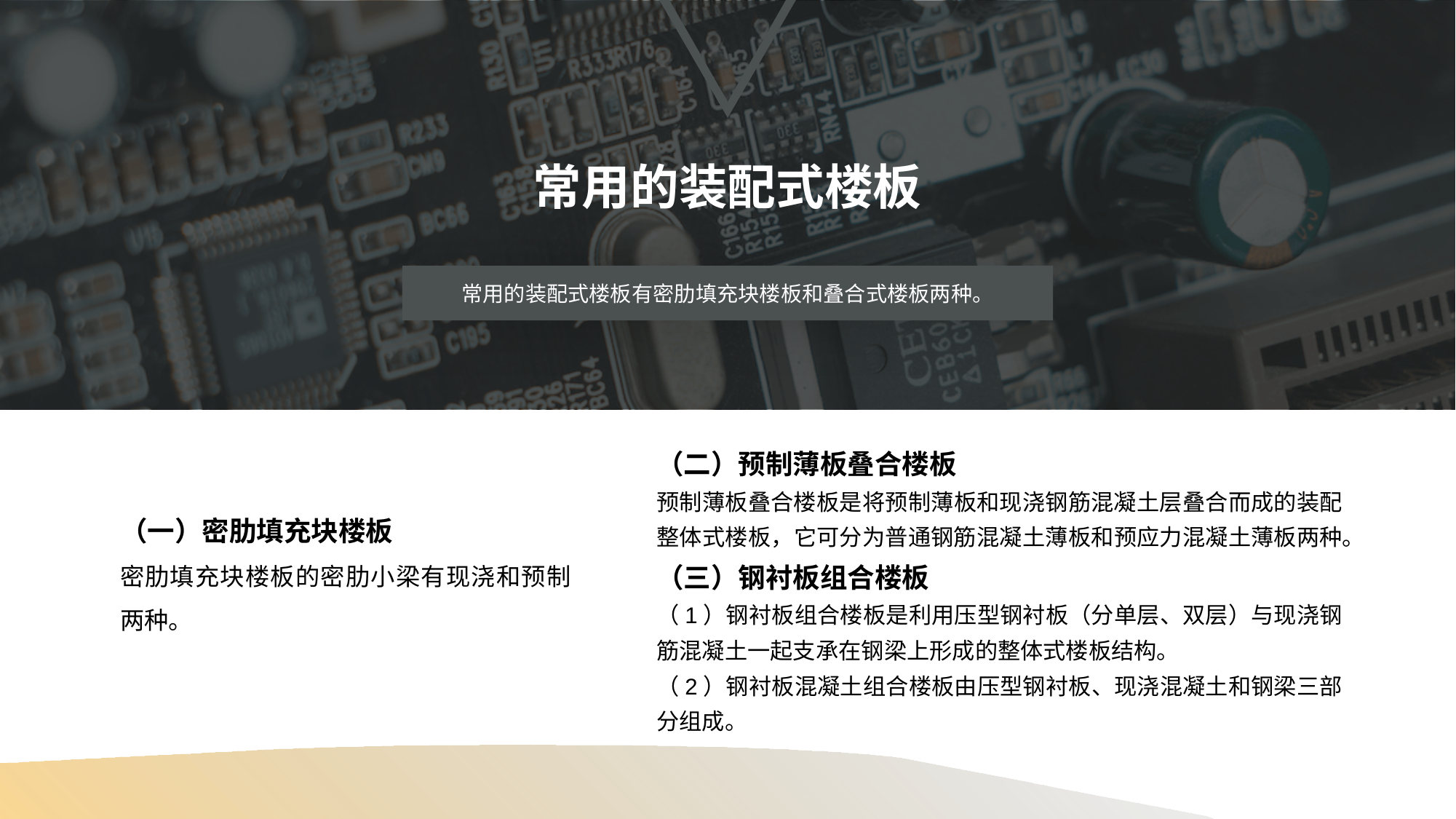

常用的装配式楼板

常用的装配式楼板有密肋填充块楼板和叠合式楼板两种。
（二）预制薄板叠合楼板
预制薄板叠合楼板是将预制薄板和现浇钢筋混凝土层叠合而成的装配整体式楼板，它可分为普通钢筋混凝土薄板和预应力混凝土薄板两种。
（三）钢衬板组合楼板
（1）钢衬板组合楼板是利用压型钢衬板（分单层、双层）与现浇钢筋混凝土一起支承在钢梁上形成的整体式楼板结构。
（2）钢衬板混凝土组合楼板由压型钢衬板、现浇混凝土和钢梁三部分组成。
（一）密肋填充块楼板
密肋填充块楼板的密肋小梁有现浇和预制两种。